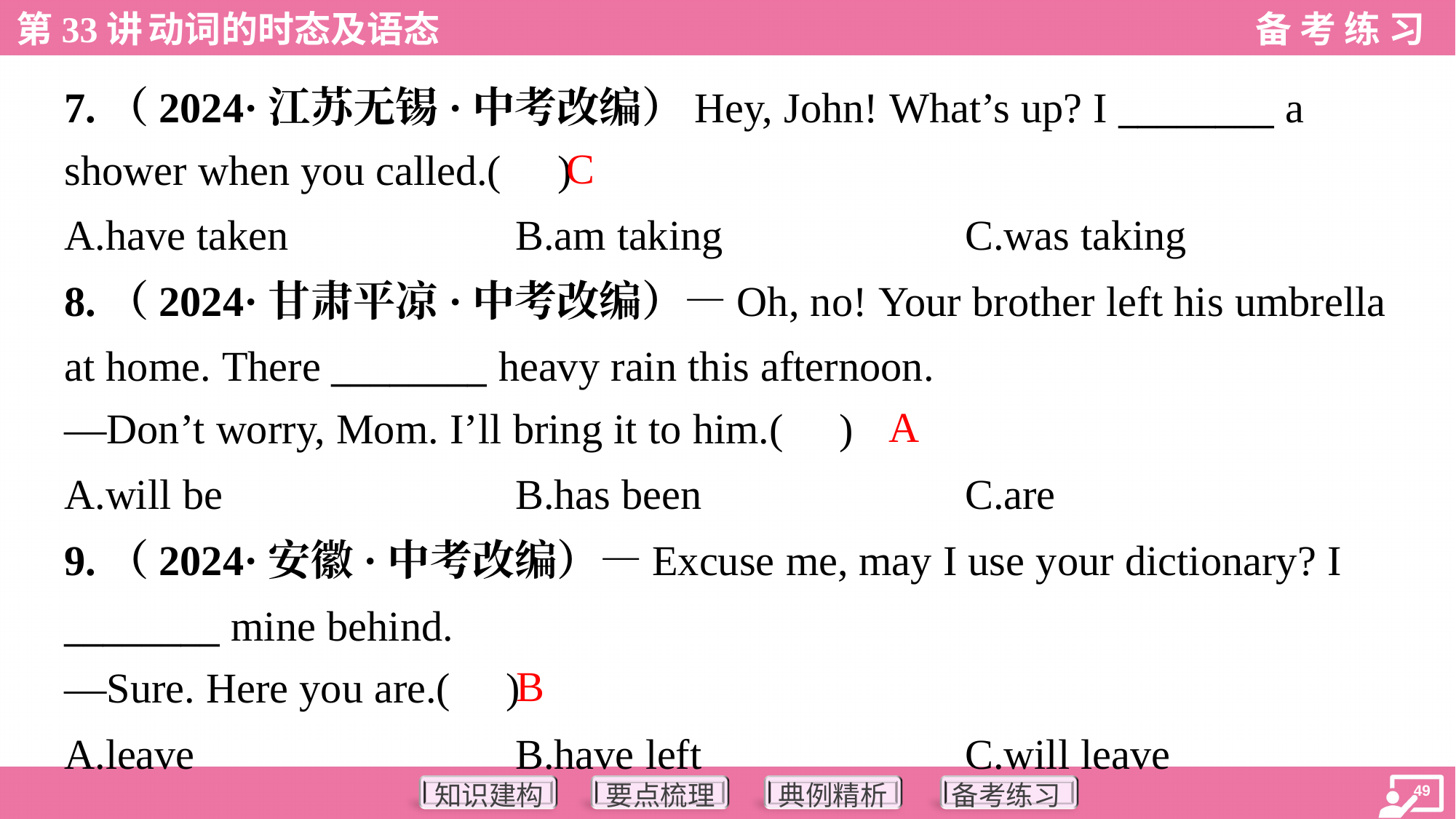

7.（2024·江苏无锡·中考改编）Hey, John! What’s up? I ________ a
shower when you called.(     )
C
A.have taken	B.am taking	C.was taking
8.（2024·甘肃平凉·中考改编）—Oh, no! Your brother left his umbrella
at home. There ________ heavy rain this afternoon.
—Don’t worry, Mom. I’ll bring it to him.(     )
A
A.will be	B.has been	C.are
9.（2024·安徽·中考改编）—Excuse me, may I use your dictionary? I
________ mine behind.
—Sure. Here you are.(     )
B
A.leave	B.have left	C.will leave